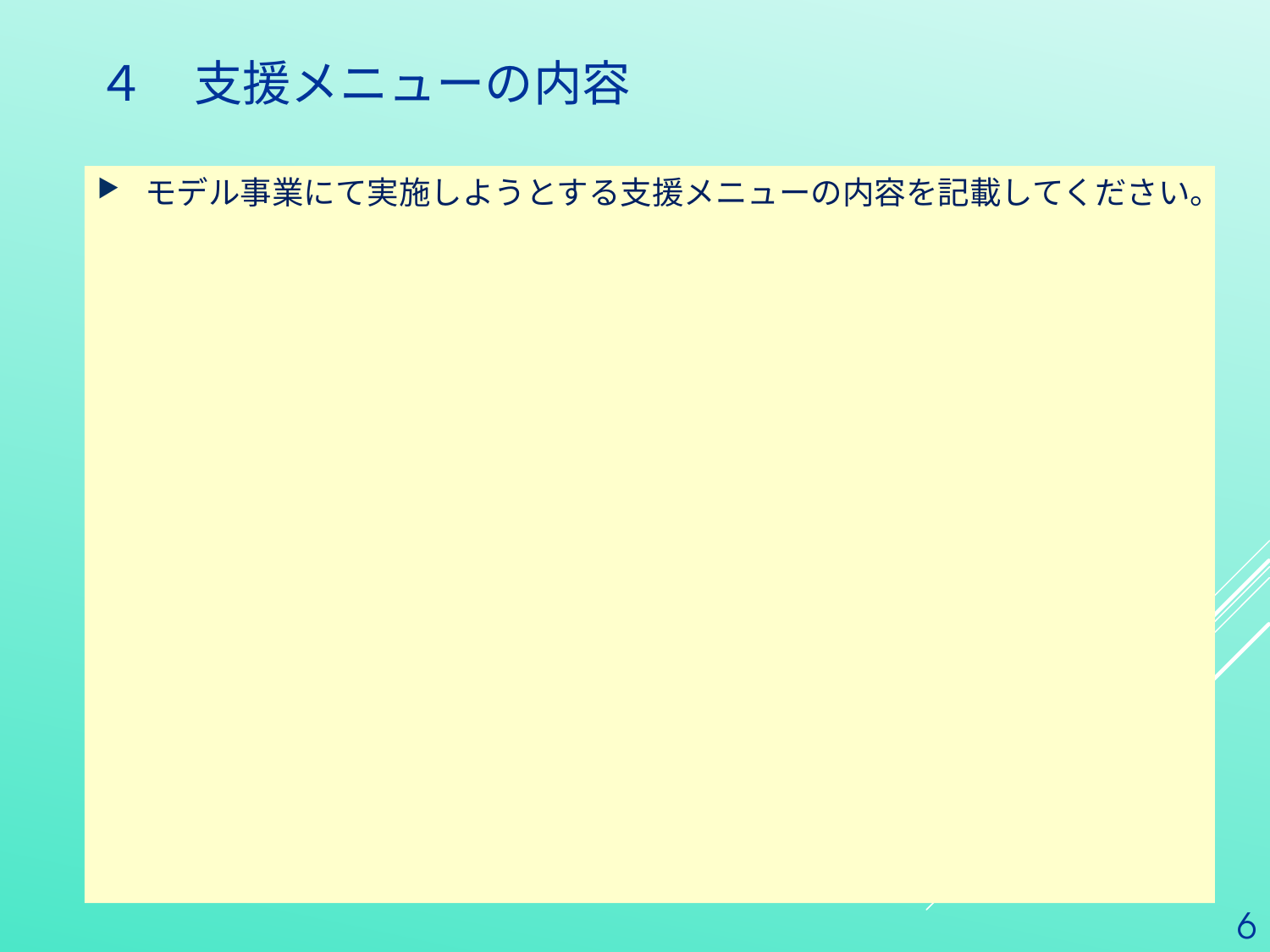

# ４　支援メニューの内容
モデル事業にて実施しようとする支援メニューの内容を記載してください。
6